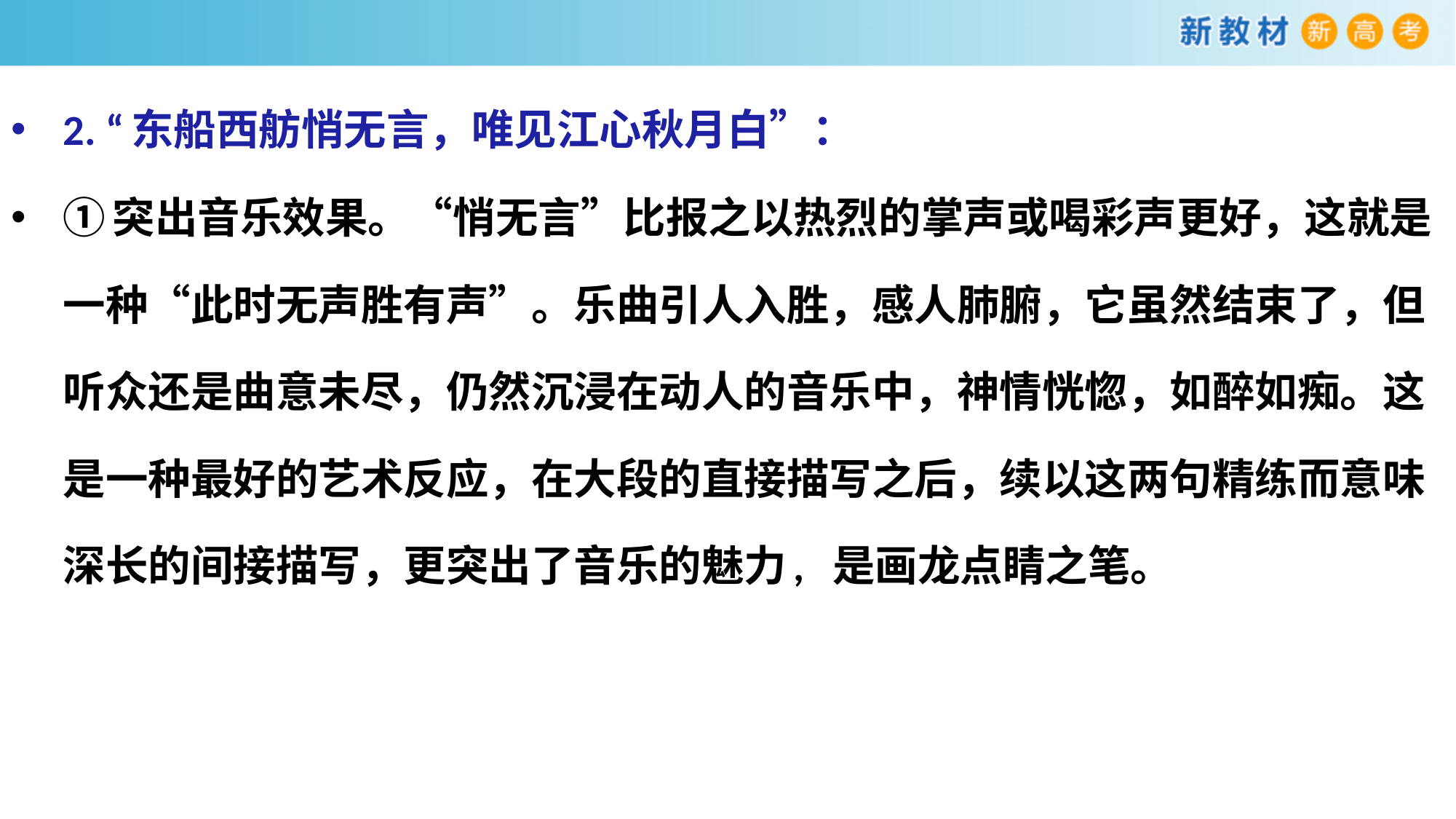

2. “东船西舫悄无言，唯见江心秋月白”：
①突出音乐效果。“悄无言”比报之以热烈的掌声或喝彩声更好，这就是一种“此时无声胜有声”。乐曲引人入胜，感人肺腑，它虽然结束了，但听众还是曲意未尽，仍然沉浸在动人的音乐中，神情恍惚，如醉如痴。这是一种最好的艺术反应，在大段的直接描写之后，续以这两句精练而意味深长的间接描写，更突出了音乐的魅力, 是画龙点睛之笔。